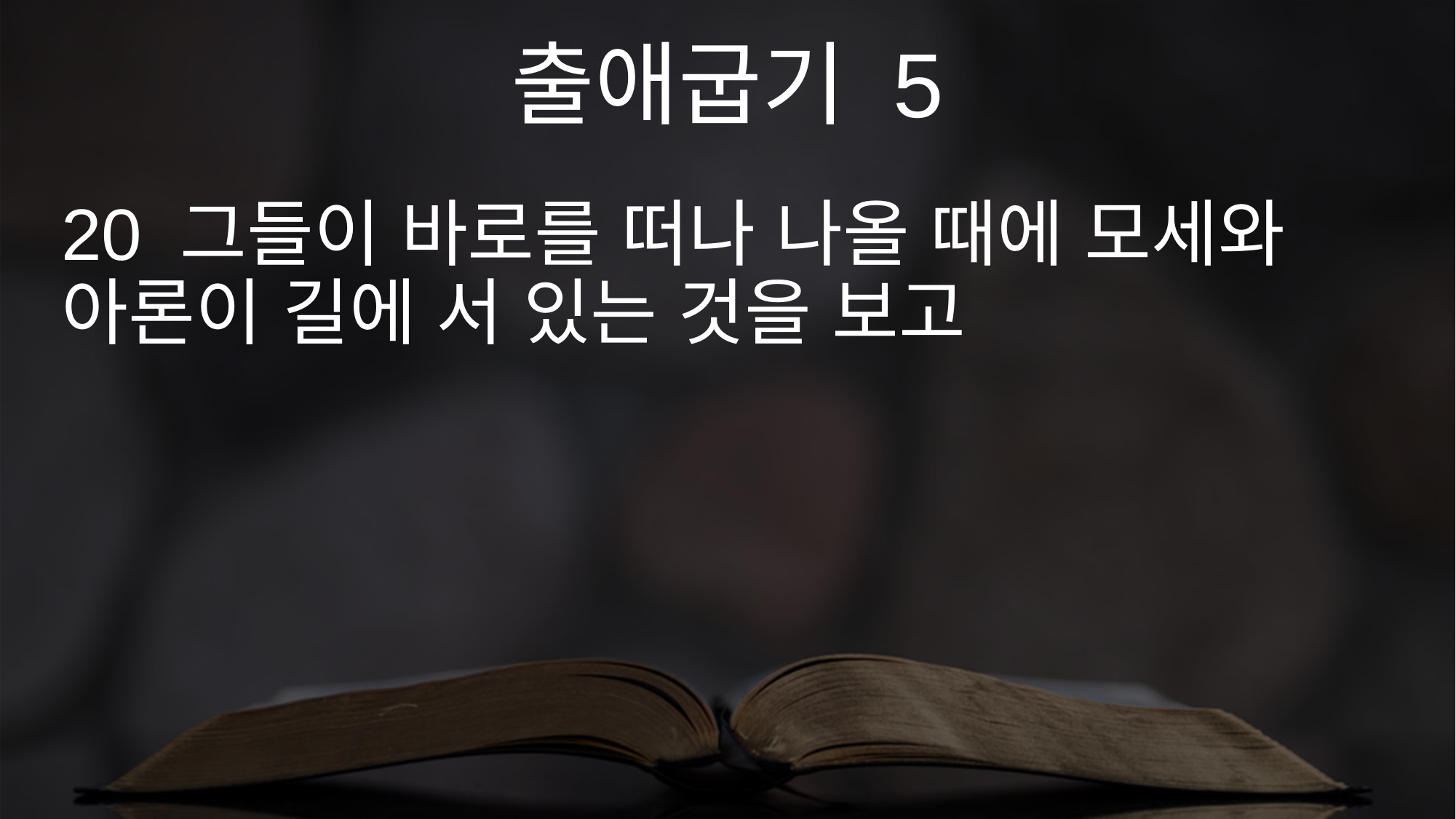

출애굽기 5
20 그들이 바로를 떠나 나올 때에 모세와 아론이 길에 서 있는 것을 보고